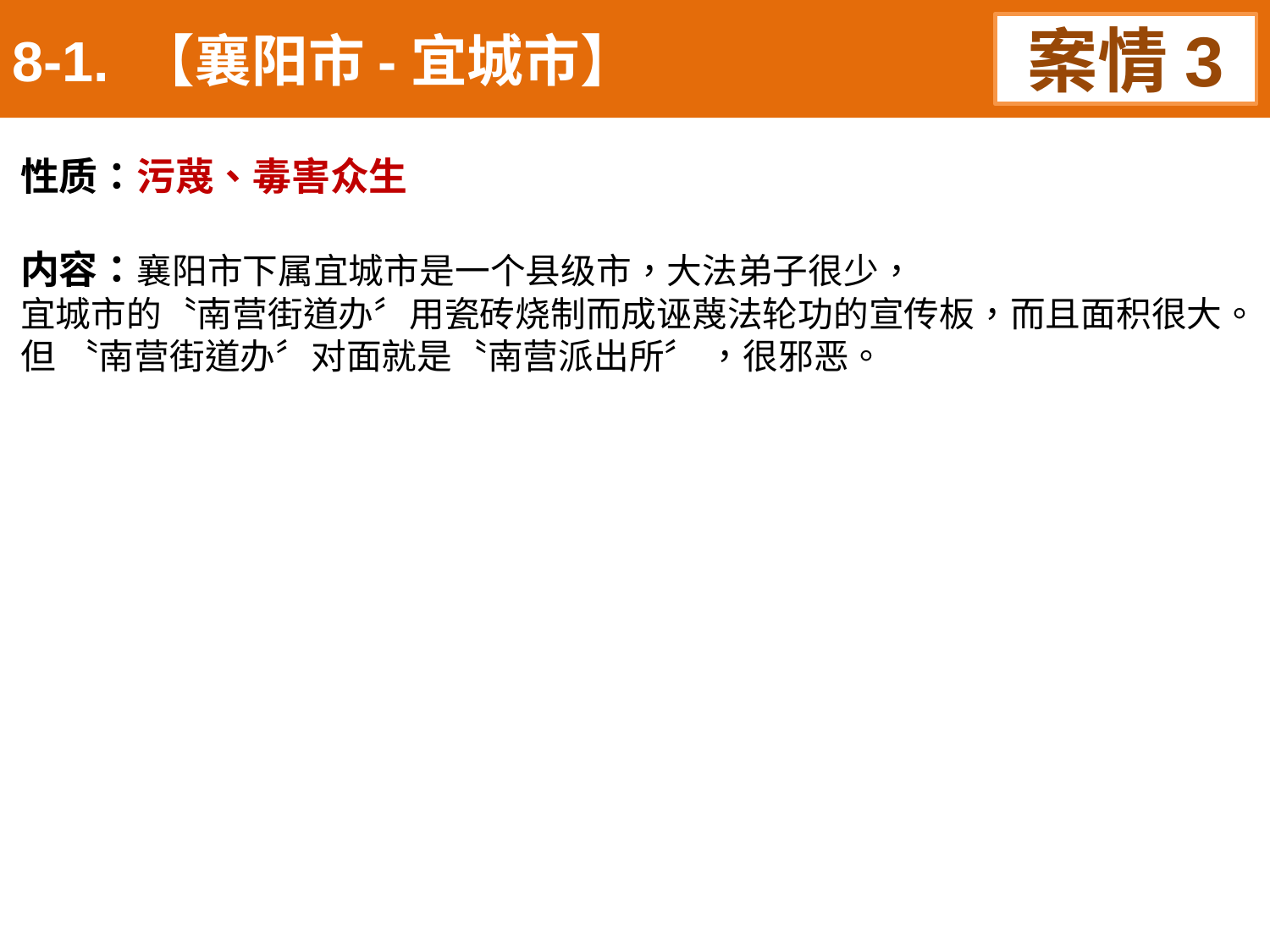

8-1. 【襄阳市-宜城市】
案情3
性质：污蔑、毒害众生

内容：襄阳市下属宜城市是一个县级市，大法弟子很少，
宜城市的〝南营街道办〞用瓷砖烧制而成诬蔑法轮功的宣传板，而且面积很大。
但 〝南营街道办〞对面就是〝南营派出所〞 ，很邪恶。